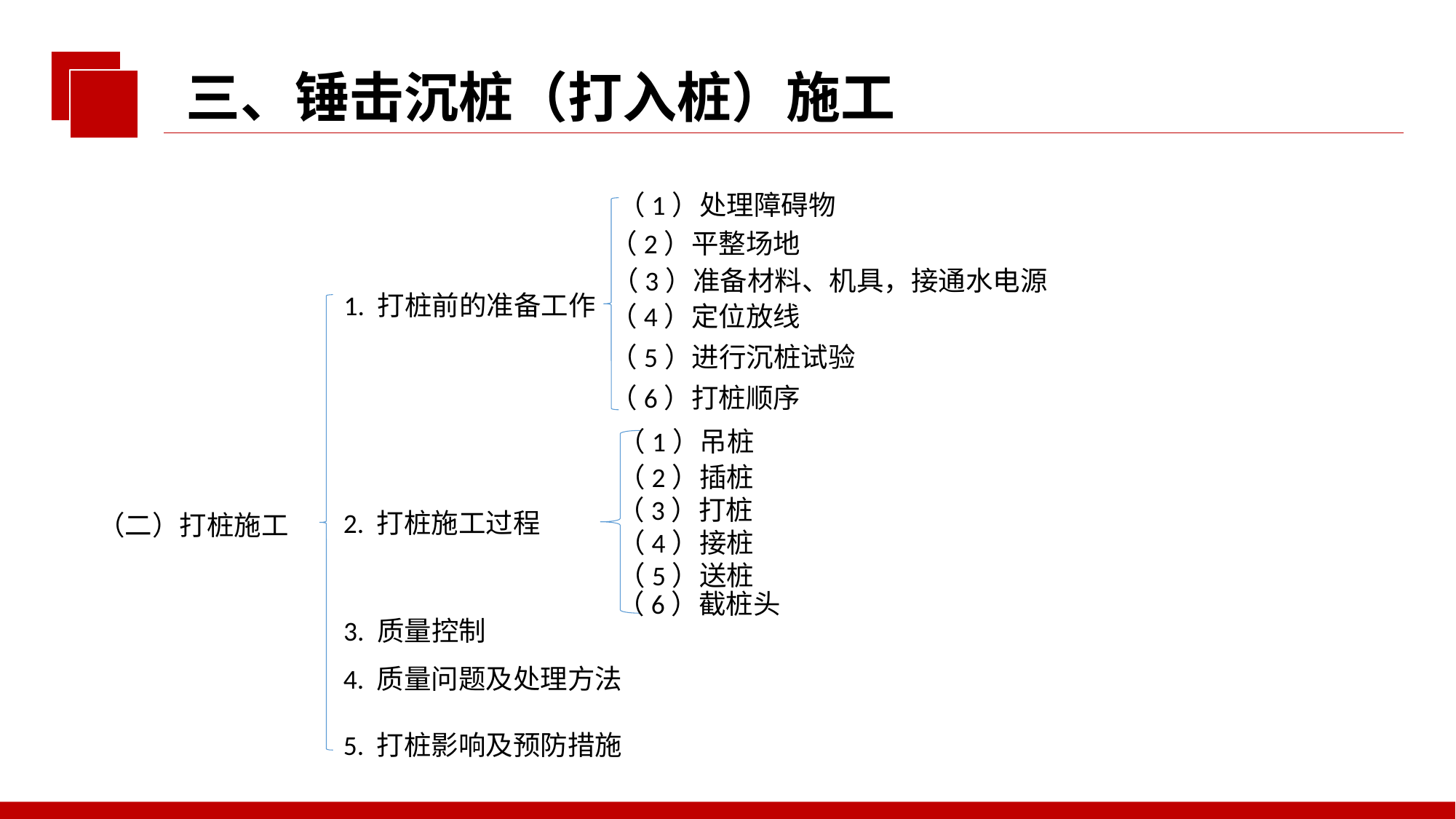

三、锤击沉桩（打入桩）施工
（1）处理障碍物

（2）平整场地
（3）准备材料、机具，接通水电源
1. 打桩前的准备工作
（4）定位放线

（5）进行沉桩试验
（6）打桩顺序
（1）吊桩

（2）插桩
（3）打桩
2. 打桩施工过程
（二）打桩施工
（4）接桩
（5）送桩
（6）截桩头
3. 质量控制
4. 质量问题及处理方法
5. 打桩影响及预防措施